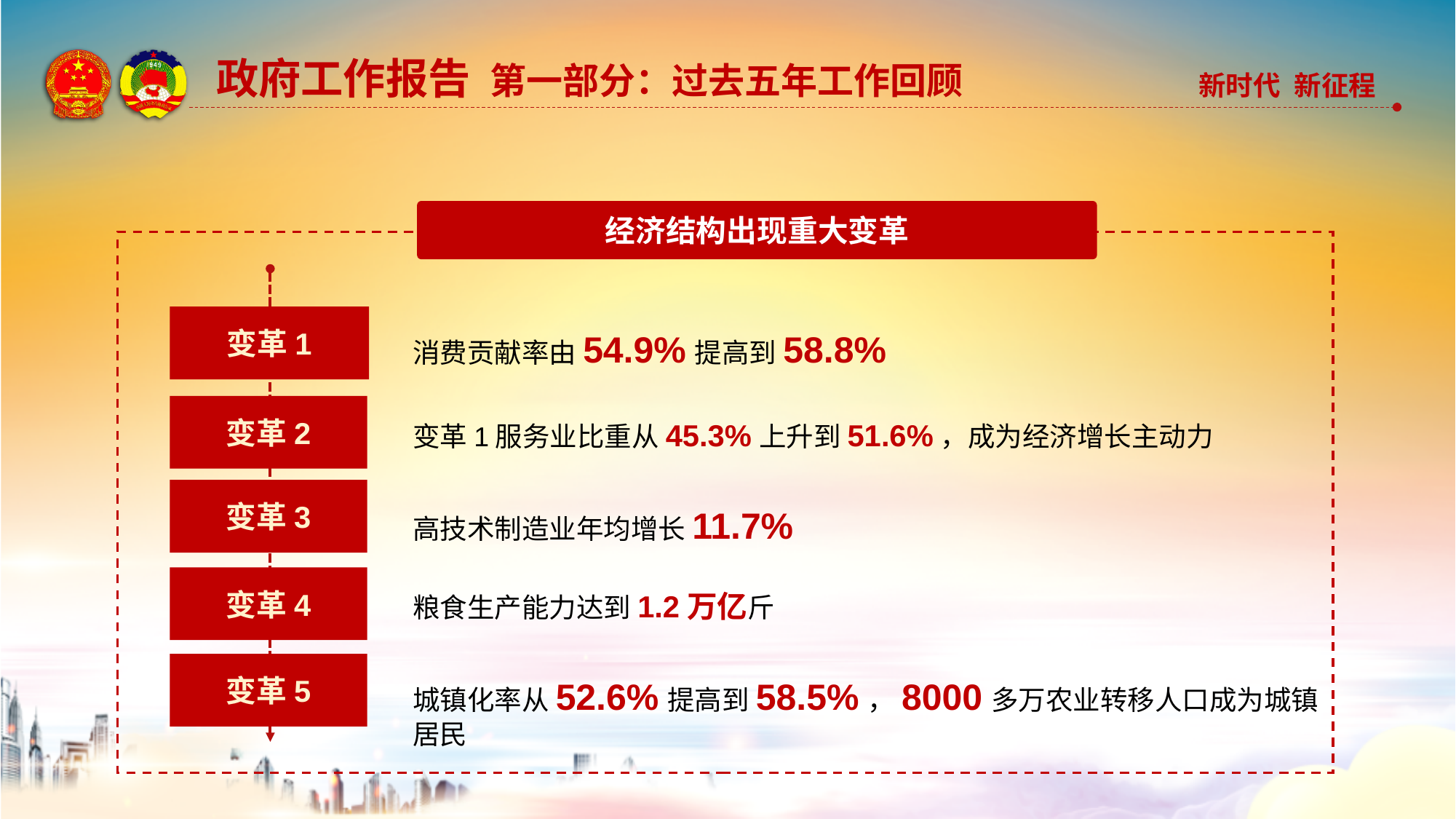

政府工作报告  第一部分：过去五年工作回顾

经济结构出现重大变革

变革1
消费贡献率由54.9%提高到58.8%
变革2
变革1服务业比重从45.3%上升到51.6%，成为经济增长主动力
变革3
高技术制造业年均增长11.7%
变革4
粮食生产能力达到1.2万亿斤
变革5
城镇化率从52.6%提高到58.5%，8000多万农业转移人口成为城镇居民